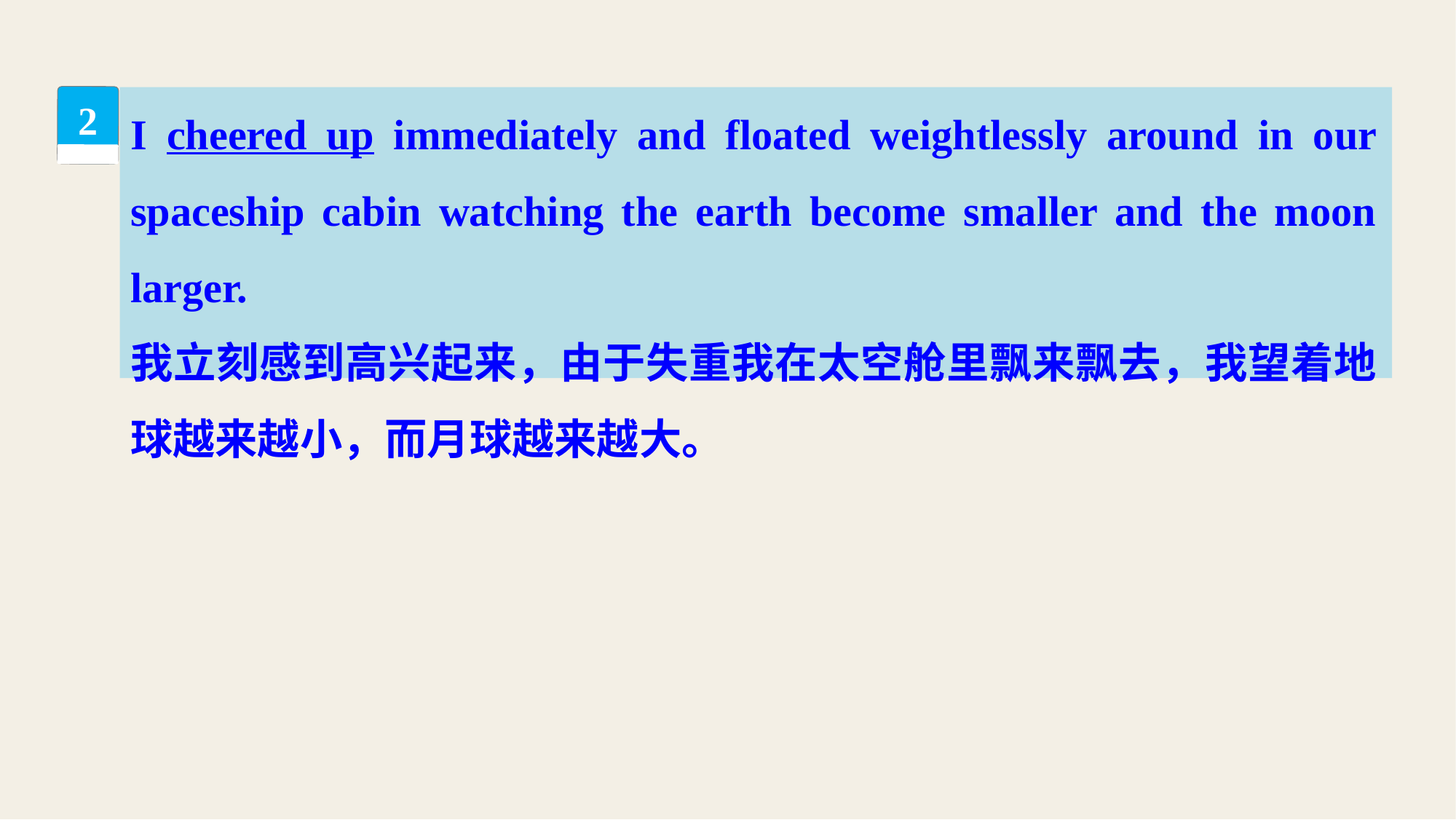

I cheered up immediately and floated weightlessly around in our spaceship cabin watching the earth become smaller and the moon larger.
我立刻感到高兴起来，由于失重我在太空舱里飘来飘去，我望着地球越来越小，而月球越来越大。

2